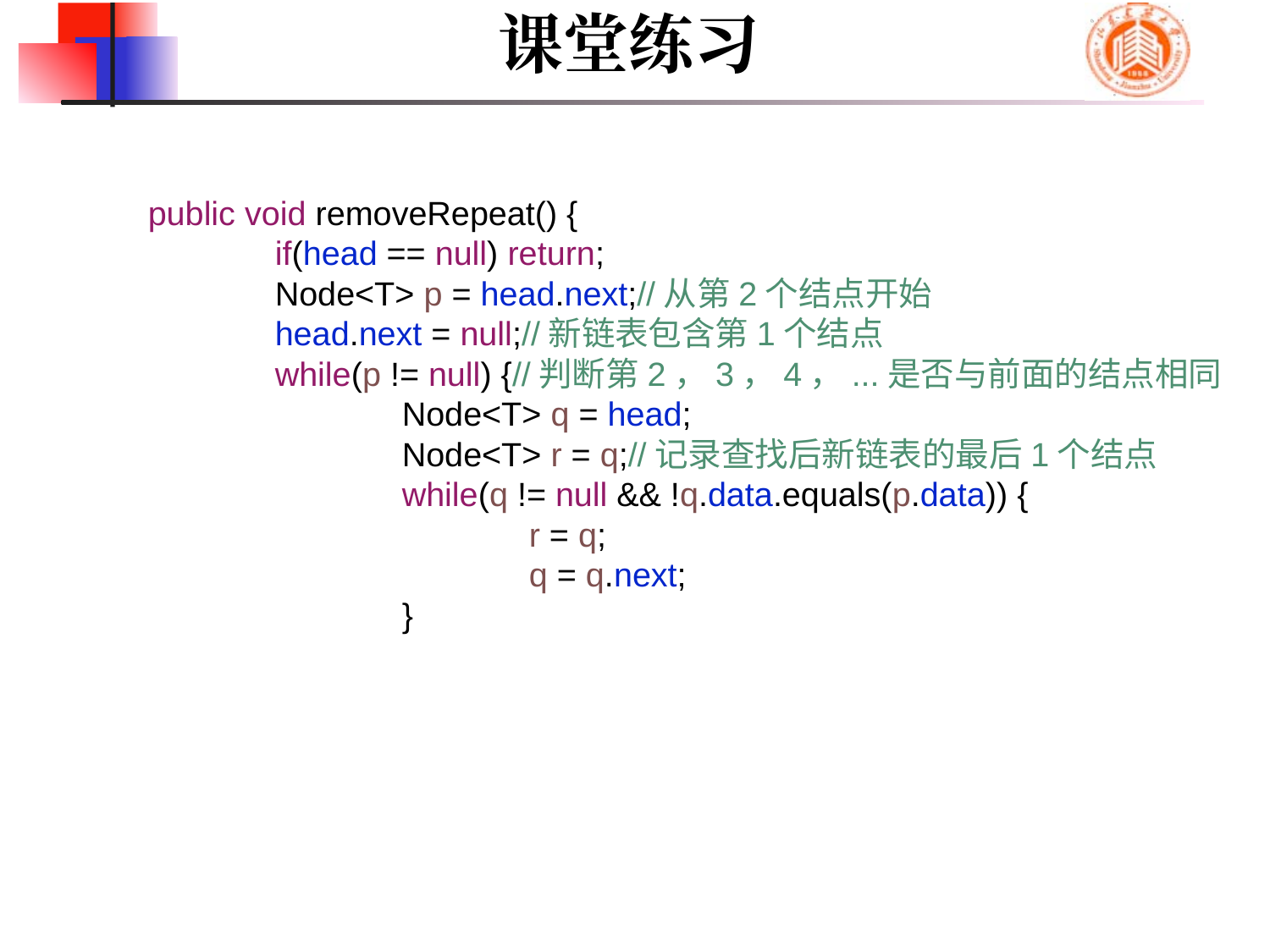

课堂练习
	public void removeRepeat() {
		if(head == null) return;
		Node<T> p = head.next;//从第2个结点开始
		head.next = null;//新链表包含第1个结点
		while(p != null) {//判断第2，3，4，...是否与前面的结点相同
			Node<T> q = head;
			Node<T> r = q;//记录查找后新链表的最后1个结点
			while(q != null && !q.data.equals(p.data)) {
				r = q;
				q = q.next;
			}